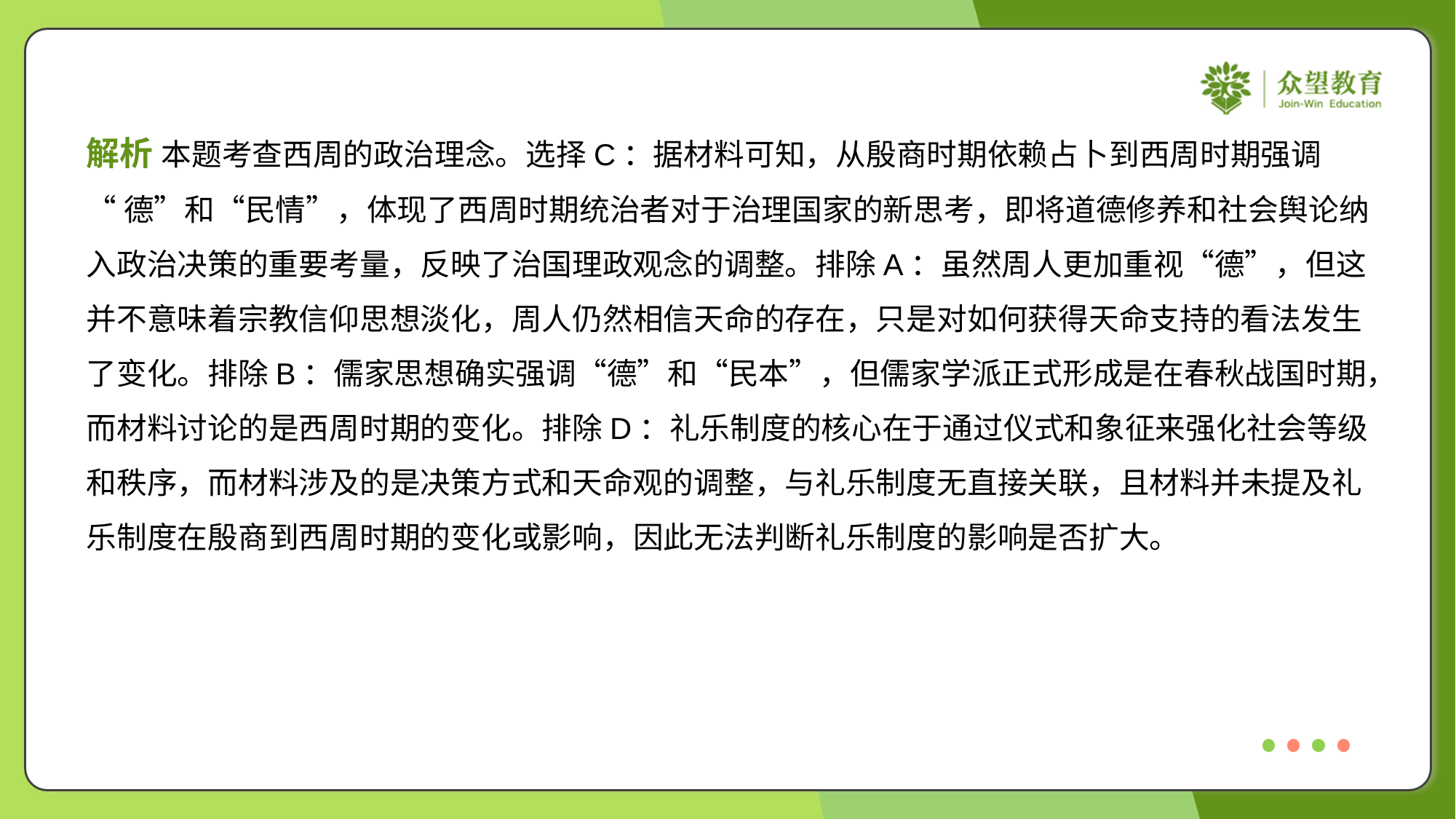

解析 本题考查西周的政治理念。选择C：据材料可知，从殷商时期依赖占卜到西周时期强调
“德”和“民情”，体现了西周时期统治者对于治理国家的新思考，即将道德修养和社会舆论纳
入政治决策的重要考量，反映了治国理政观念的调整。排除A：虽然周人更加重视“德”，但这
并不意味着宗教信仰思想淡化，周人仍然相信天命的存在，只是对如何获得天命支持的看法发生
了变化。排除B：儒家思想确实强调“德”和“民本”，但儒家学派正式形成是在春秋战国时期，
而材料讨论的是西周时期的变化。排除D：礼乐制度的核心在于通过仪式和象征来强化社会等级
和秩序，而材料涉及的是决策方式和天命观的调整，与礼乐制度无直接关联，且材料并未提及礼
乐制度在殷商到西周时期的变化或影响，因此无法判断礼乐制度的影响是否扩大。